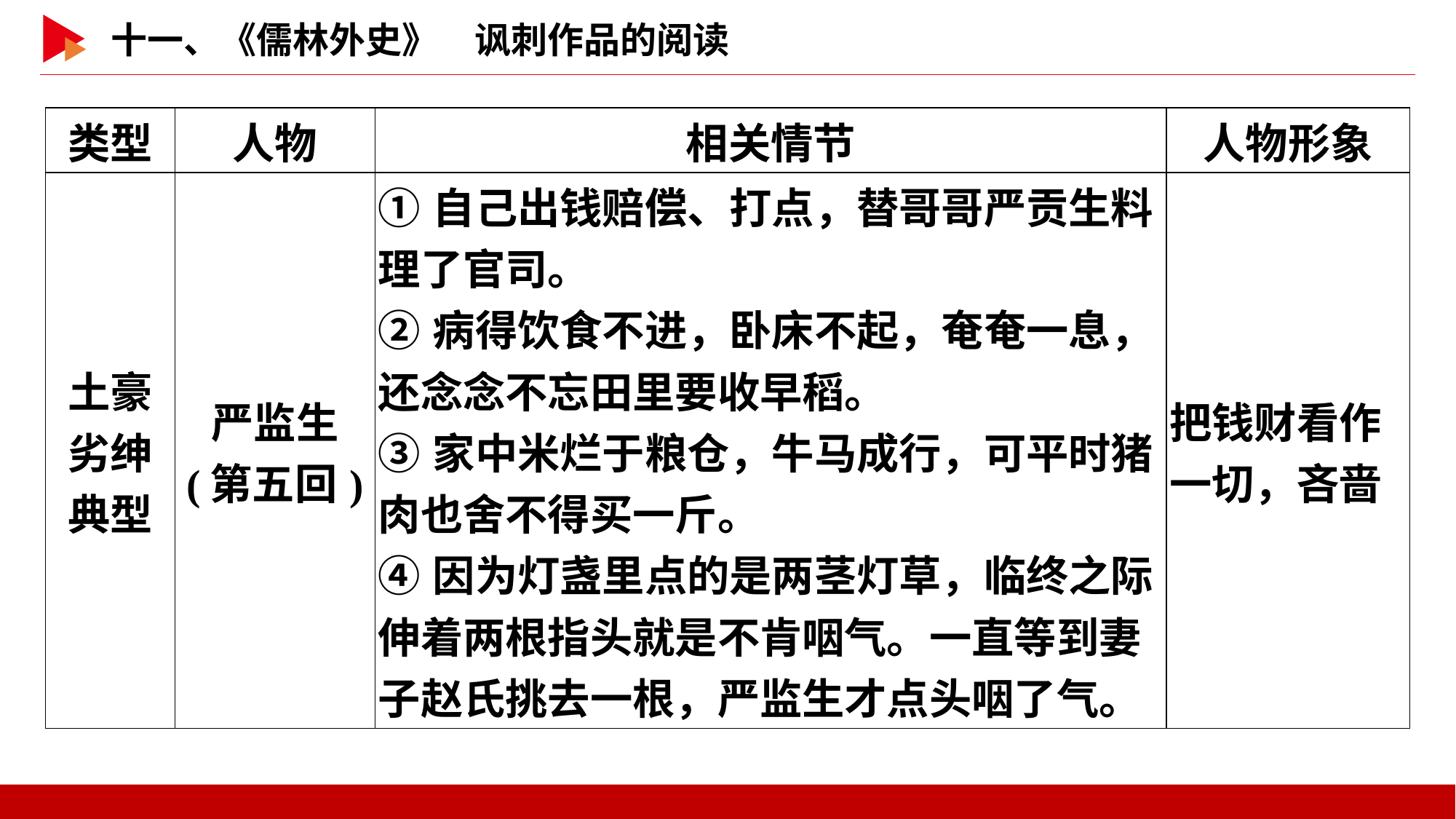

| 类型 | 人物 | 相关情节 | 人物形象 |
| --- | --- | --- | --- |
| 土豪 劣绅 典型 | 严监生 (第五回) | ①自己出钱赔偿、打点，替哥哥严贡生料理了官司。 ②病得饮食不进，卧床不起，奄奄一息，还念念不忘田里要收早稻。 ③家中米烂于粮仓，牛马成行，可平时猪肉也舍不得买一斤。 ④因为灯盏里点的是两茎灯草，临终之际伸着两根指头就是不肯咽气。一直等到妻子赵氏挑去一根，严监生才点头咽了气。 | 把钱财看作一切，吝啬 |